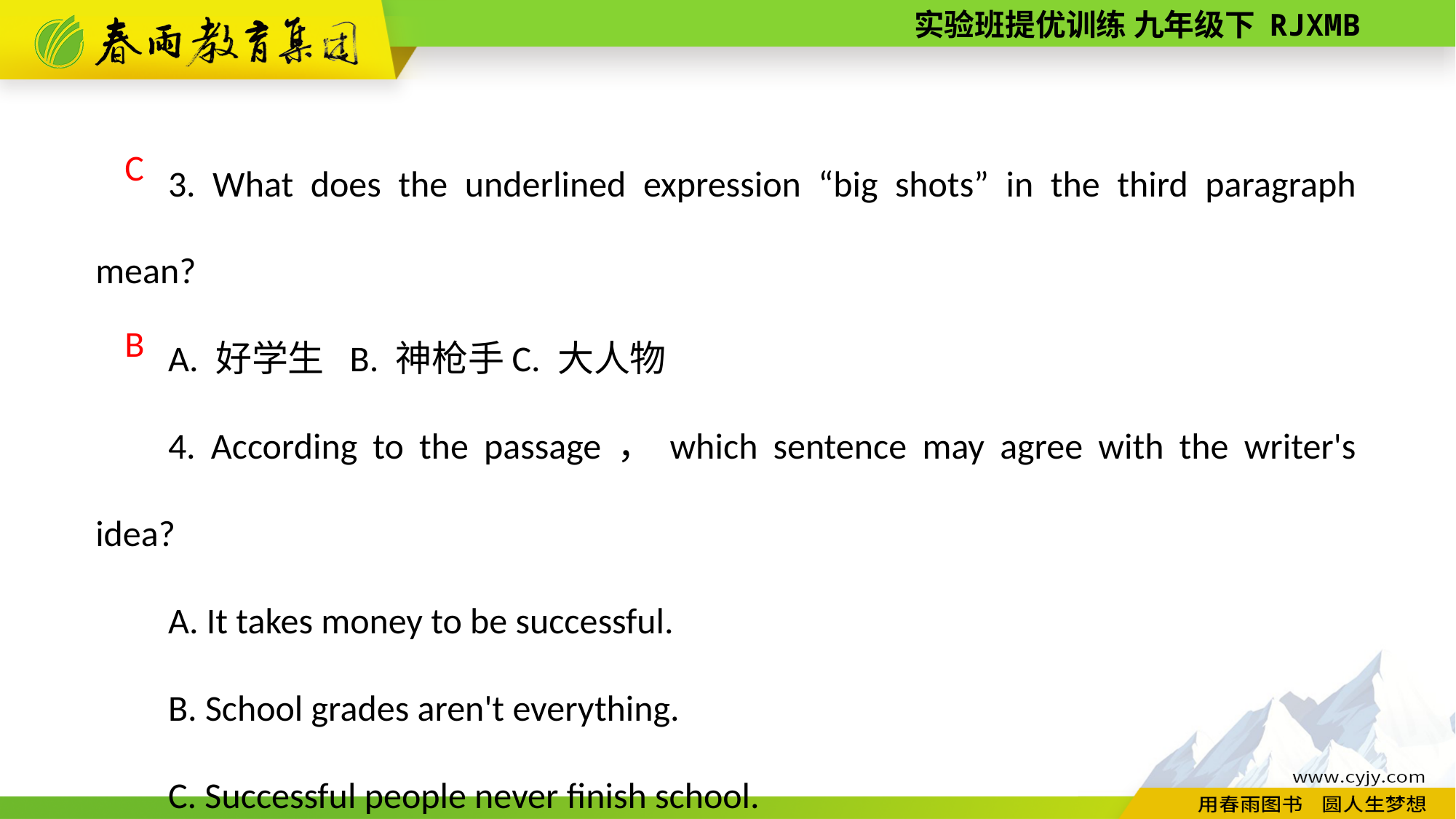

3. What does the underlined expression “big shots” in the third paragraph mean?
A. 好学生  B. 神枪手 C. 大人物
4. According to the passage，which sentence may agree with the writer's idea?
A. It takes money to be successful.
B. School grades aren't everything.
C. Successful people never finish school.
C
B